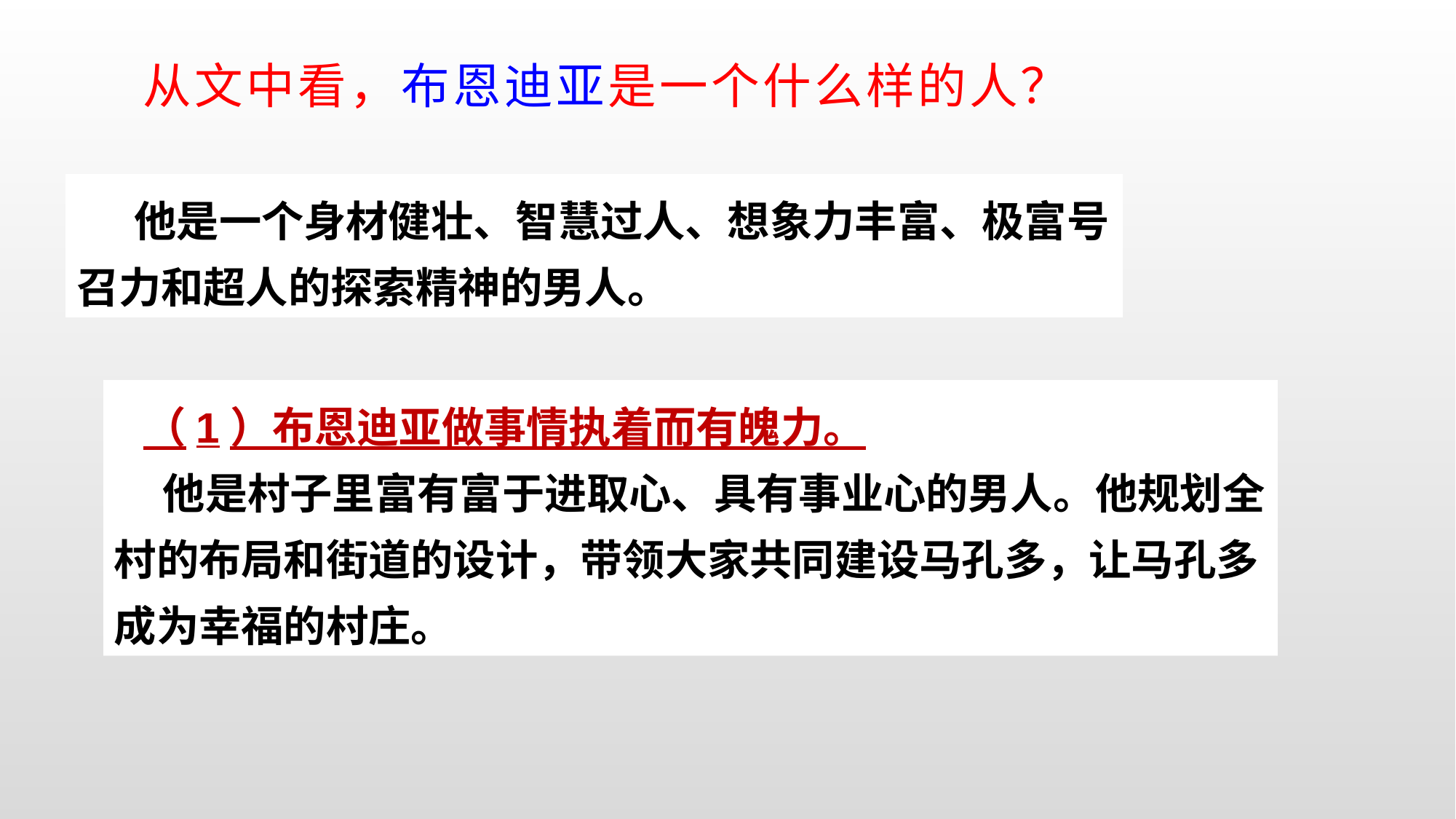

从文中看，布恩迪亚是一个什么样的人？
     他是一个身材健壮、智慧过人、想象力丰富、极富号召力和超人的探索精神的男人。
  （1）布恩迪亚做事情执着而有魄力。
    他是村子里富有富于进取心、具有事业心的男人。他规划全村的布局和街道的设计，带领大家共同建设马孔多，让马孔多成为幸福的村庄。